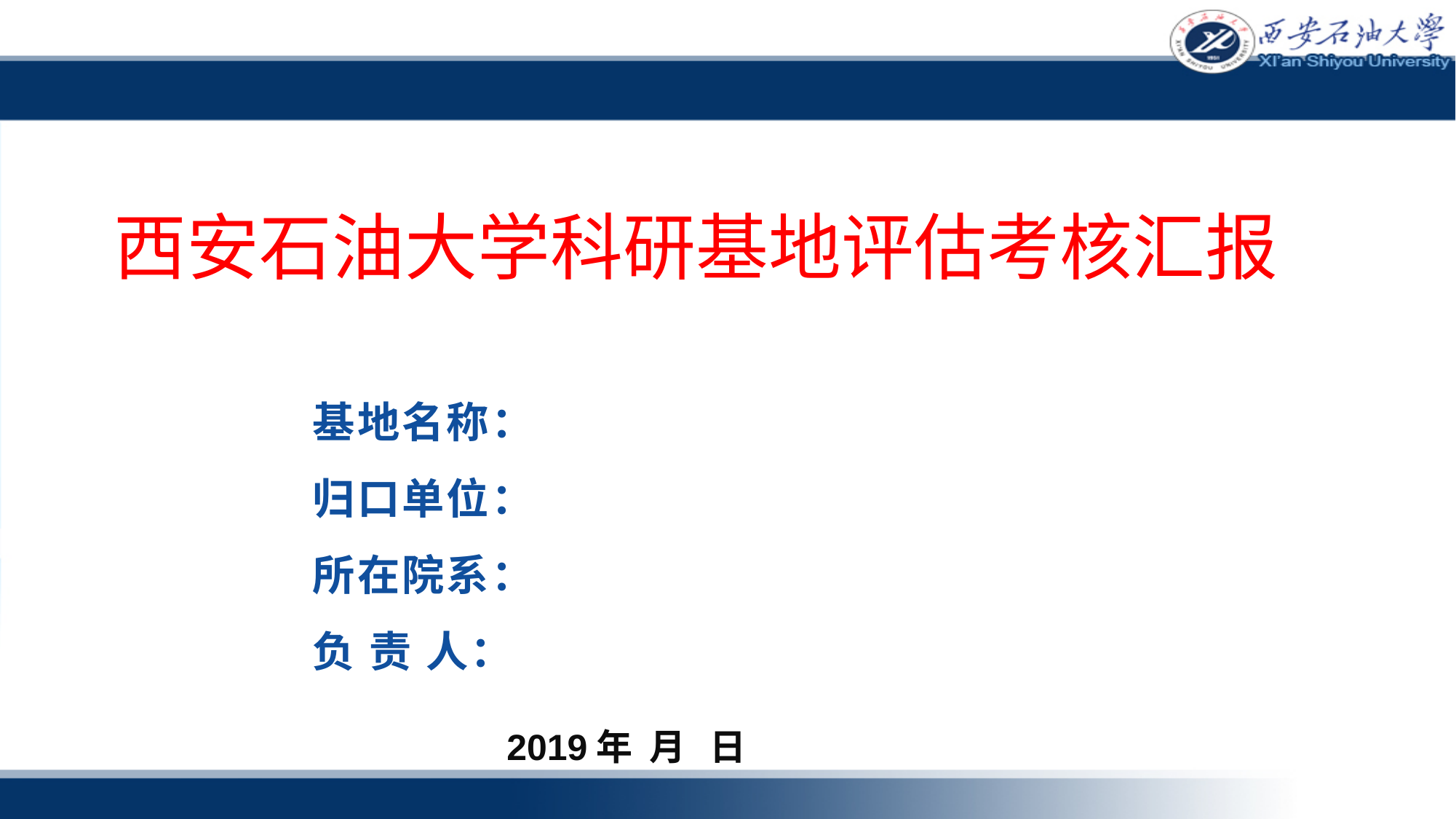

西安石油大学科研基地评估考核汇报
基地名称：
归口单位：
所在院系：
负 责 人：
2019年  月   日